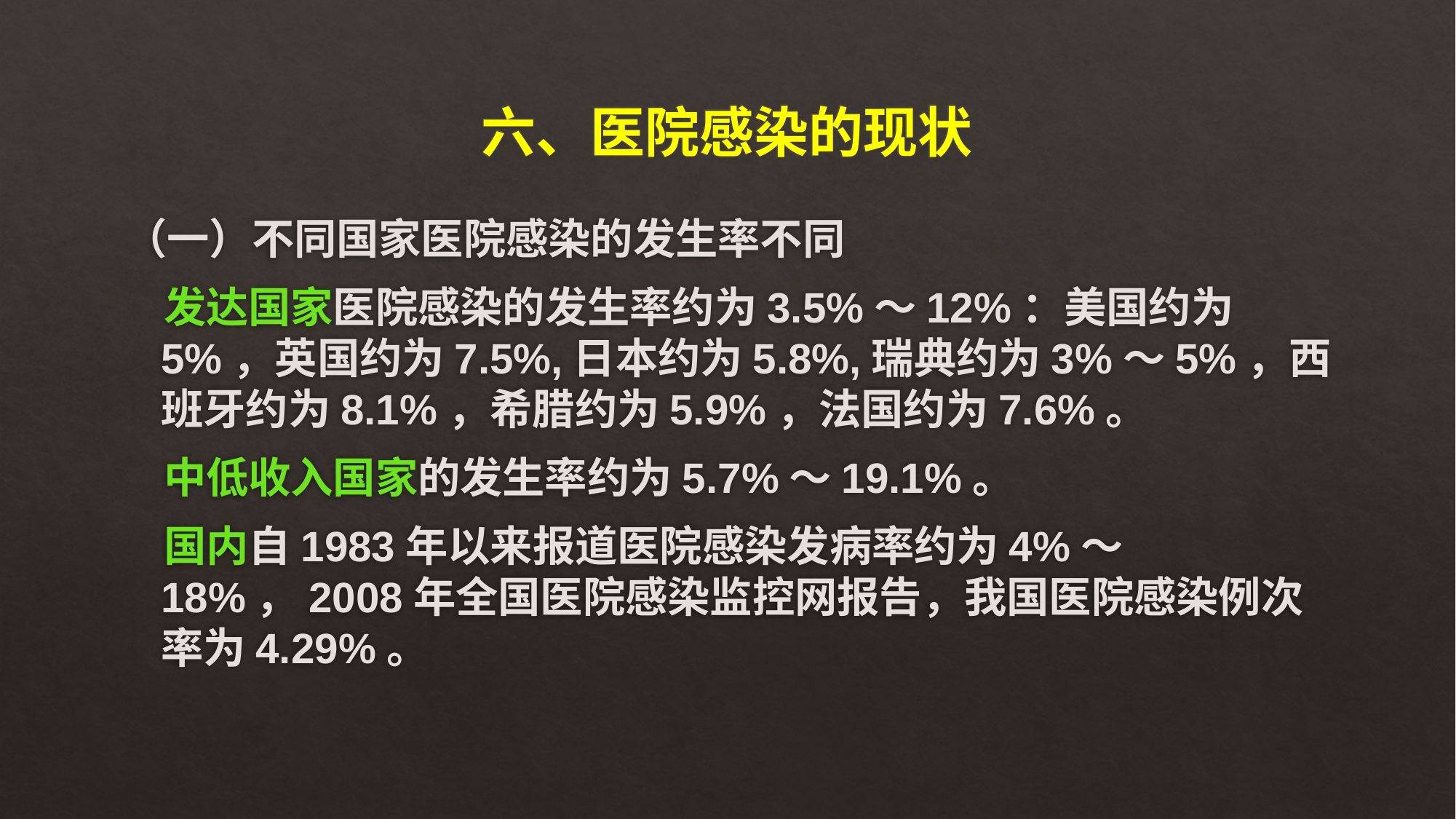

# 六、医院感染的现状
（一）不同国家医院感染的发生率不同
   发达国家医院感染的发生率约为3.5%～12%：美国约为5%，英国约为7.5%,日本约为5.8%,瑞典约为3%～5%，西班牙约为8.1%，希腊约为5.9%，法国约为7.6%。
   中低收入国家的发生率约为5.7%～19.1%。
   国内自1983年以来报道医院感染发病率约为4%～18%，2008年全国医院感染监控网报告，我国医院感染例次率为4.29%。